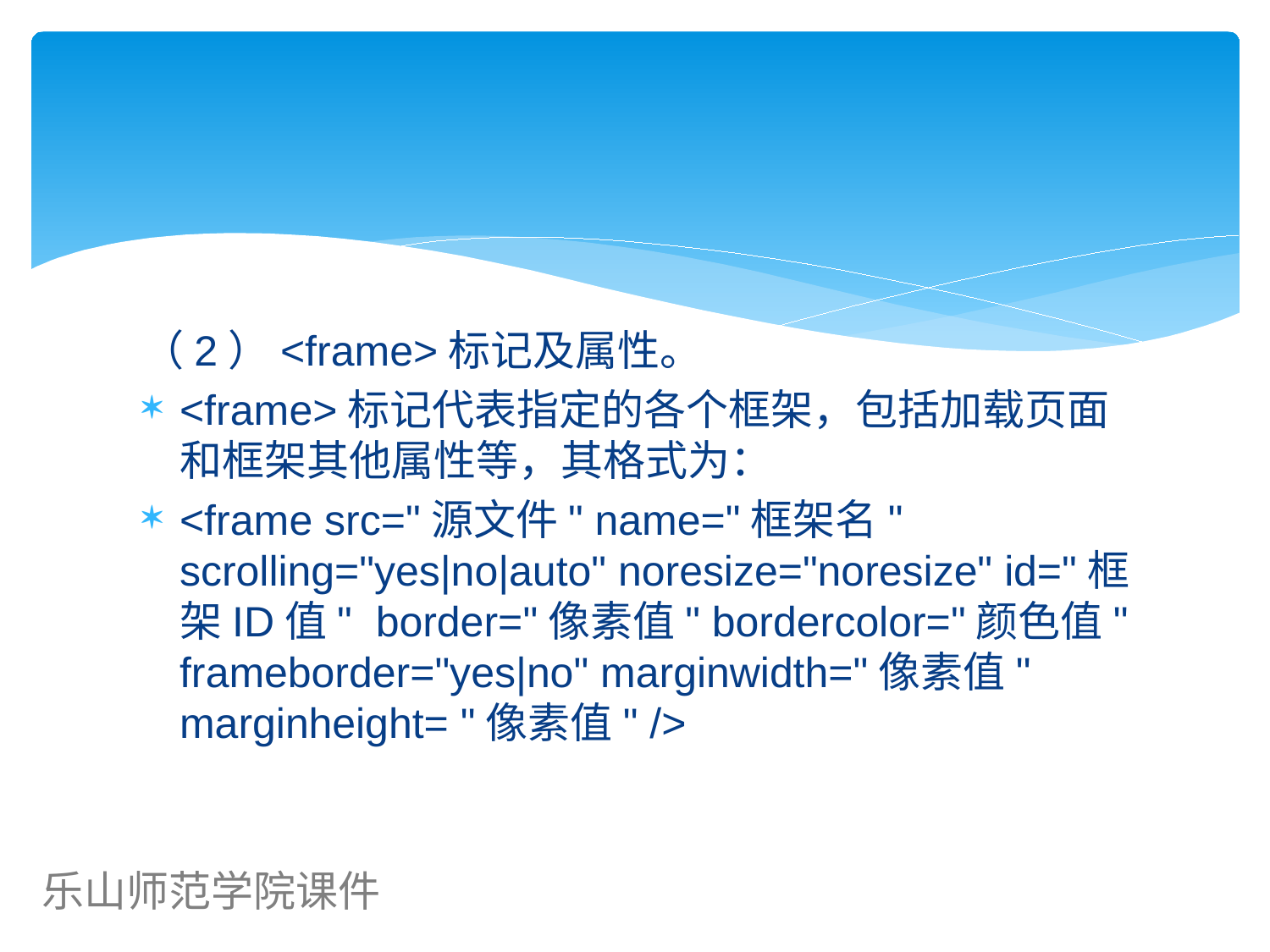

#
（2）<frame>标记及属性。
<frame>标记代表指定的各个框架，包括加载页面和框架其他属性等，其格式为：
<frame src="源文件" name="框架名" scrolling="yes|no|auto" noresize="noresize" id="框架ID值"  border="像素值" bordercolor="颜色值" frameborder="yes|no" marginwidth="像素值" marginheight= "像素值" />